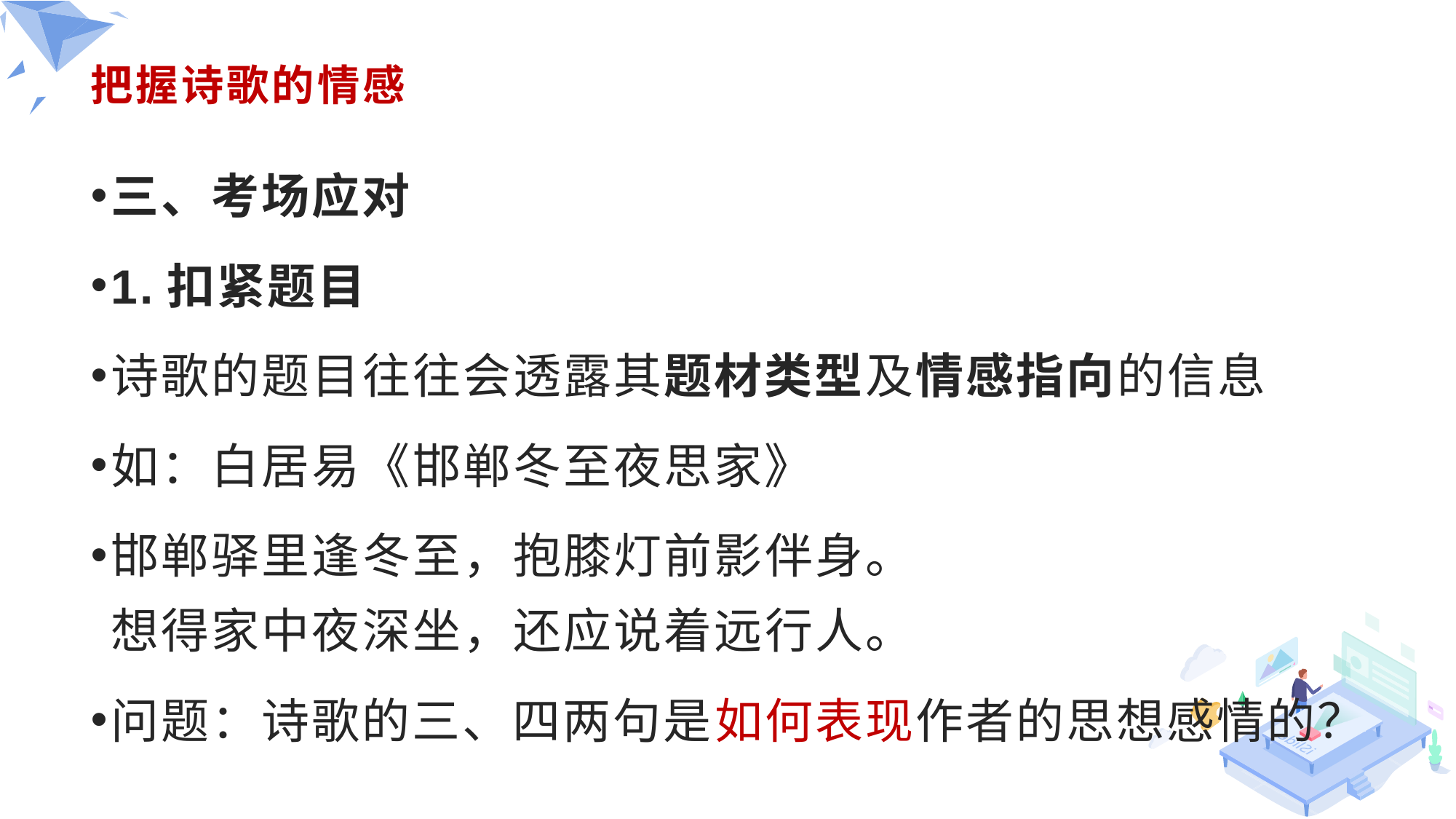

# 把握诗歌的情感
三、考场应对
1.扣紧题目
诗歌的题目往往会透露其题材类型及情感指向的信息
如：白居易《邯郸冬至夜思家》
邯郸驿里逢冬至，抱膝灯前影伴身。
想得家中夜深坐，还应说着远行人。
问题：诗歌的三、四两句是如何表现作者的思想感情的？